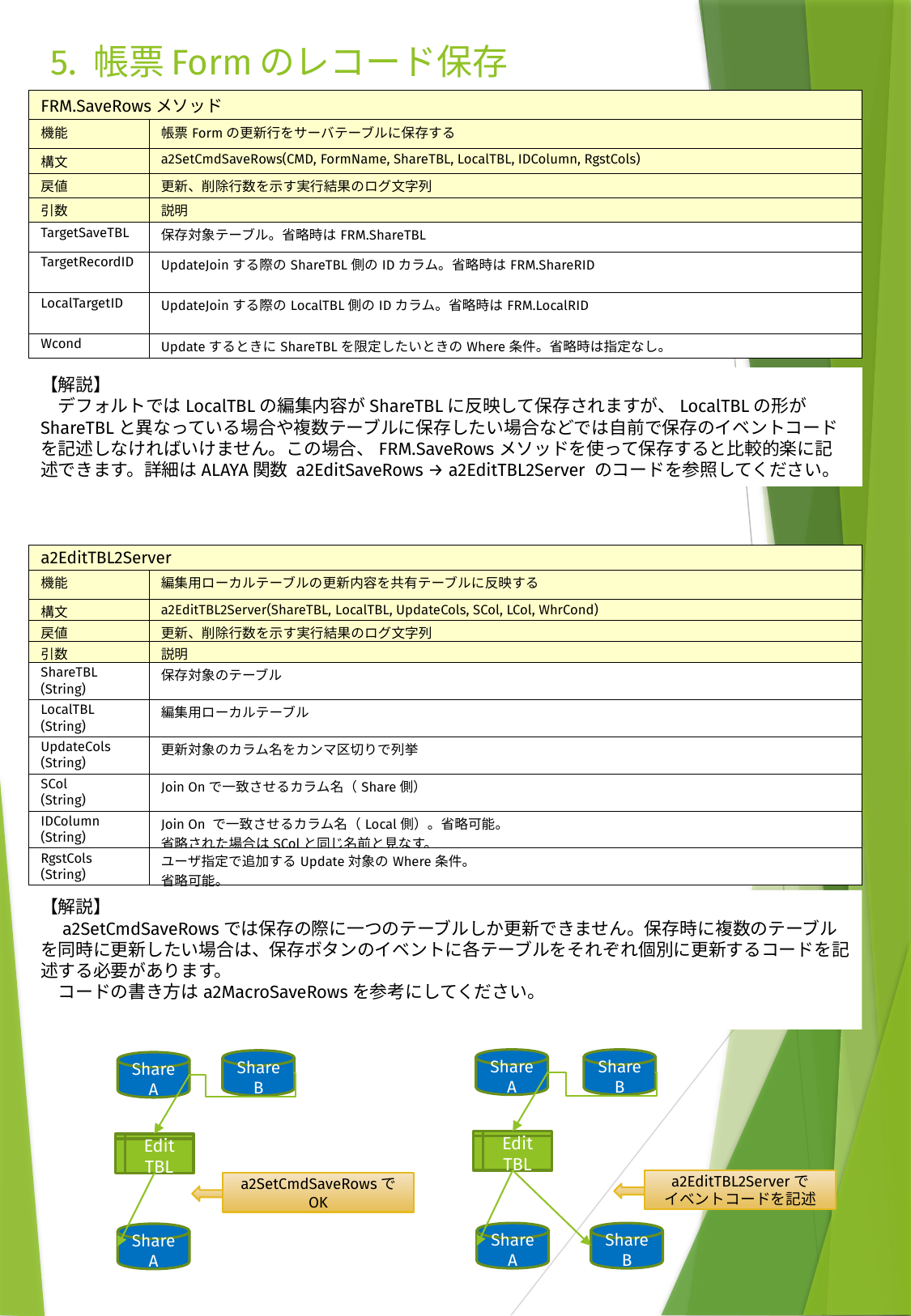

# 5. 帳票Formのレコード保存
| FRM.SaveRowsメソッド |  |
| --- | --- |
| 機能 | 帳票Formの更新行をサーバテーブルに保存する |
| 構文 | a2SetCmdSaveRows(CMD, FormName, ShareTBL, LocalTBL, IDColumn, RgstCols) |
| 戻値 | 更新、削除行数を示す実行結果のログ文字列 |
| 引数 | 説明 |
| TargetSaveTBL | 保存対象テーブル。省略時はFRM.ShareTBL |
| TargetRecordID | UpdateJoinする際のShareTBL側のIDカラム。省略時はFRM.ShareRID |
| LocalTargetID | UpdateJoinする際のLocalTBL側のIDカラム。省略時はFRM.LocalRID |
| Wcond | UpdateするときにShareTBLを限定したいときのWhere条件。省略時は指定なし。 |
【解説】
　デフォルトではLocalTBLの編集内容がShareTBLに反映して保存されますが、LocalTBLの形がShareTBLと異なっている場合や複数テーブルに保存したい場合などでは自前で保存のイベントコードを記述しなければいけません。この場合、FRM.SaveRowsメソッドを使って保存すると比較的楽に記述できます。詳細はALAYA関数 a2EditSaveRows → a2EditTBL2Server のコードを参照してください。
| a2EditTBL2Server |  |
| --- | --- |
| 機能 | 編集用ローカルテーブルの更新内容を共有テーブルに反映する |
| 構文 | a2EditTBL2Server(ShareTBL, LocalTBL, UpdateCols, SCol, LCol, WhrCond) |
| 戻値 | 更新、削除行数を示す実行結果のログ文字列 |
| 引数 | 説明 |
| ShareTBL (String) | 保存対象のテーブル |
| LocalTBL (String) | 編集用ローカルテーブル |
| UpdateCols (String) | 更新対象のカラム名をカンマ区切りで列挙 |
| SCol (String) | Join Onで一致させるカラム名（Share側） |
| IDColumn (String) | Join On で一致させるカラム名（Local側）。省略可能。 省略された場合はSColと同じ名前と見なす。 |
| RgstCols (String) | ユーザ指定で追加するUpdate対象のWhere条件。 省略可能。 |
【解説】
　a2SetCmdSaveRowsでは保存の際に一つのテーブルしか更新できません。保存時に複数のテーブルを同時に更新したい場合は、保存ボタンのイベントに各テーブルをそれぞれ個別に更新するコードを記述する必要があります。
　コードの書き方はa2MacroSaveRowsを参考にしてください。

Share
A
Share
B
Share
B
Share
A
Edit
TBL
Edit
TBL
a2EditTBL2Serverで
イベントコードを記述
a2SetCmdSaveRowsで
OK

Share
B
Share
A
Share
A